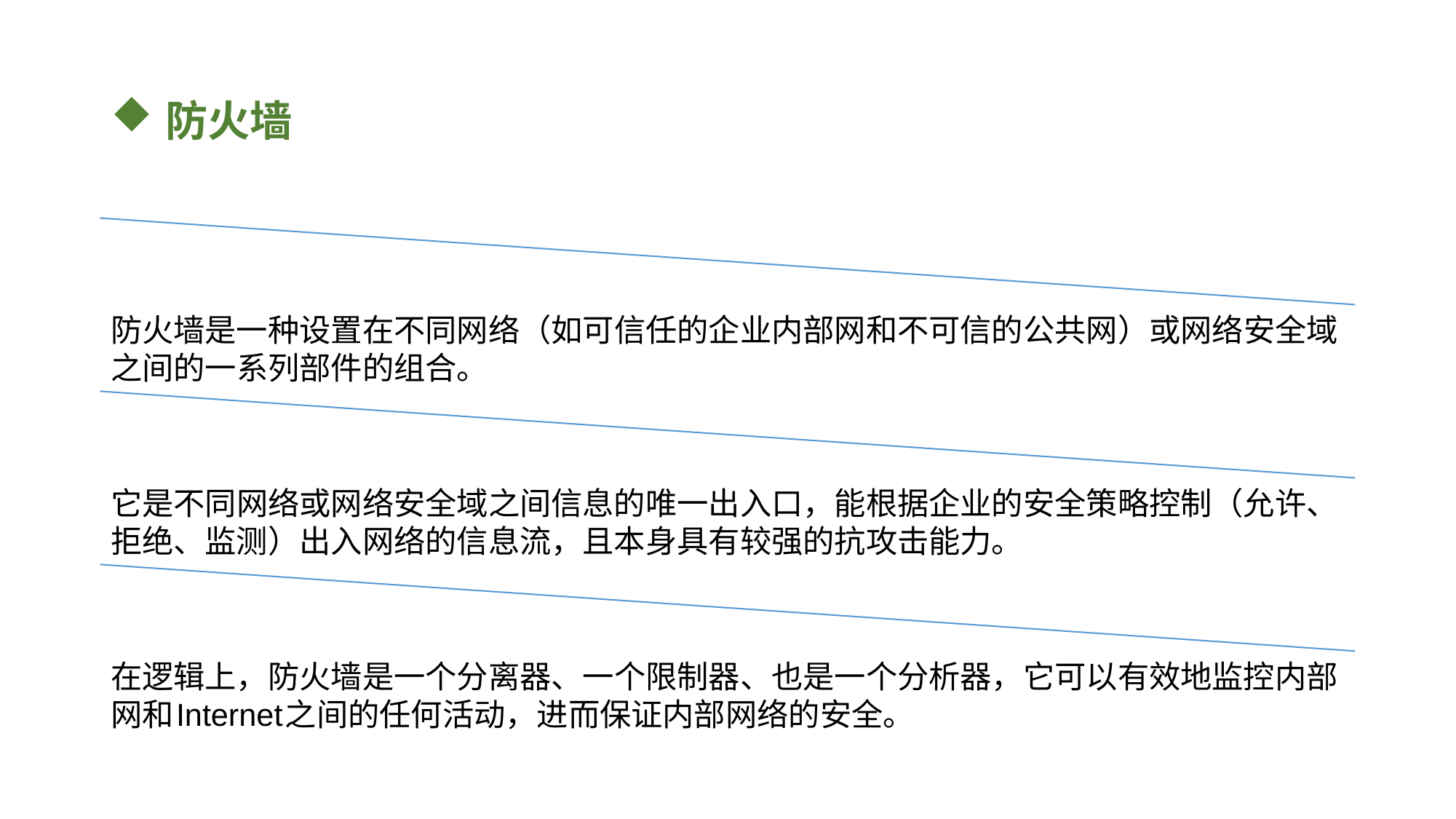

# 防火墙
防火墙是一种设置在不同网络（如可信任的企业内部网和不可信的公共网）或网络安全域之间的一系列部件的组合。
它是不同网络或网络安全域之间信息的唯一出入口，能根据企业的安全策略控制（允许、拒绝、监测）出入网络的信息流，且本身具有较强的抗攻击能力。
在逻辑上，防火墙是一个分离器、一个限制器、也是一个分析器，它可以有效地监控内部网和Internet之间的任何活动，进而保证内部网络的安全。